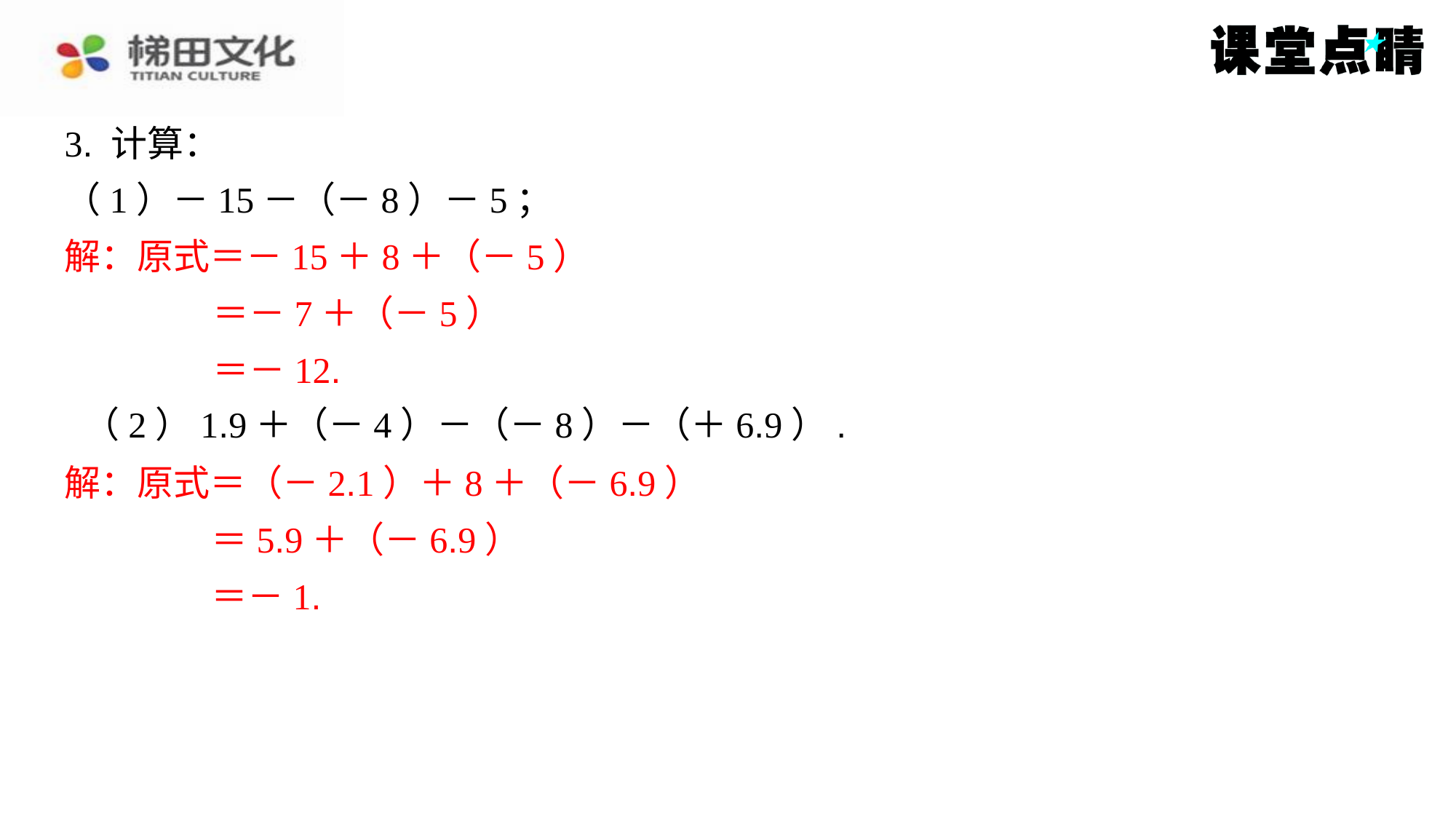

3. 计算：
（1）－15－（－8）－5；
解：原式＝－15＋8＋（－5）
＝－7＋（－5）
＝－12
.（2）1.9＋（－4）－（－8）－（＋6.9）.
解：原式＝（－2.1）＋8＋（－6.9）
＝5.9＋（－6.9）
＝－1.
解：原式＝－15＋8＋（－5）
＝－7＋（－5）
＝－12.
解：原式＝（－2.1）＋8＋（－6.9）
＝5.9＋（－6.9）
＝－1.